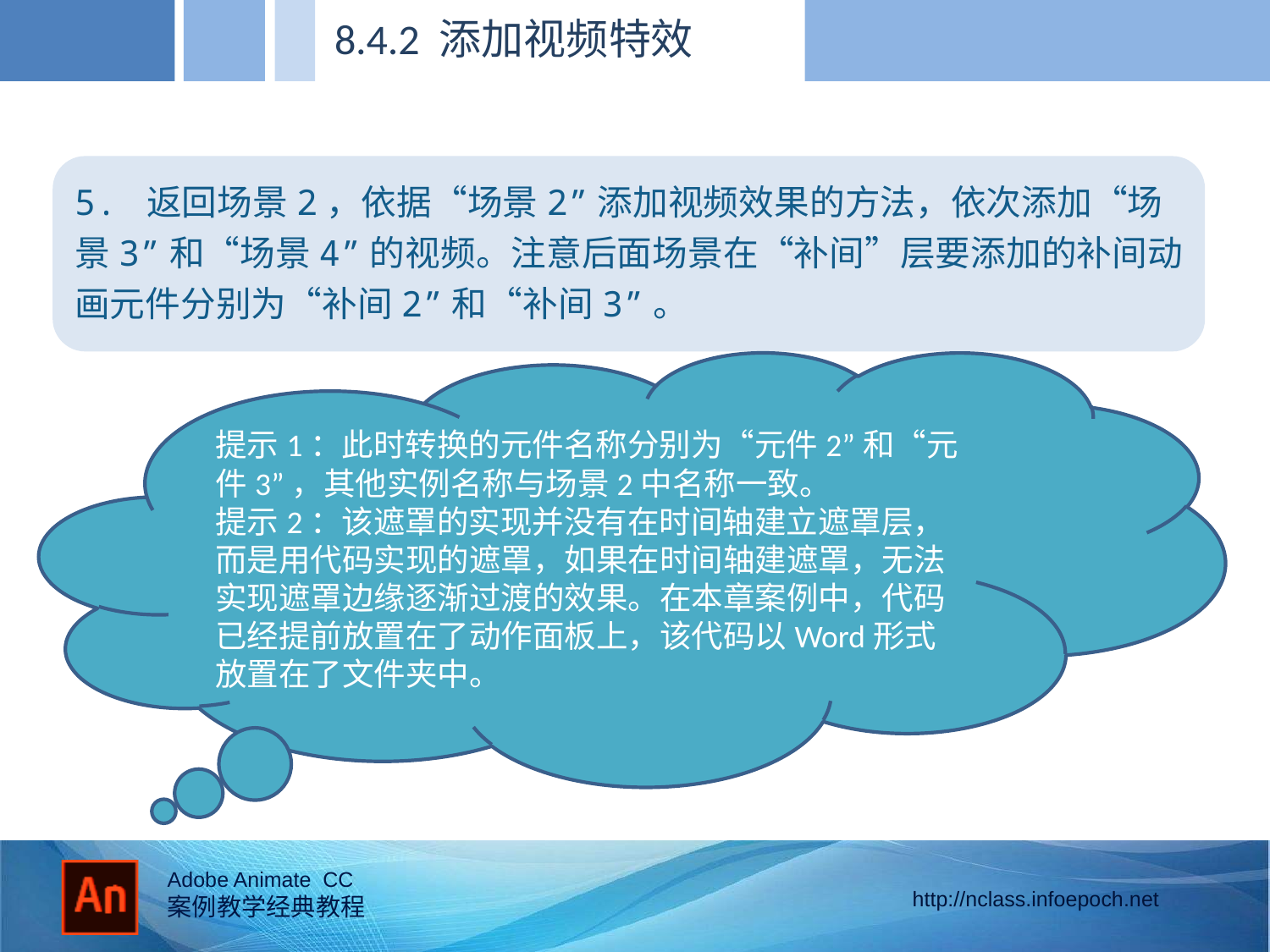

8.4.2 添加视频特效
5. 返回场景2，依据“场景2”添加视频效果的方法，依次添加“场景3”和“场景4”的视频。注意后面场景在“补间”层要添加的补间动画元件分别为“补间2”和“补间3”。
提示1：此时转换的元件名称分别为“元件2”和“元件3”，其他实例名称与场景2中名称一致。
提示2：该遮罩的实现并没有在时间轴建立遮罩层，而是用代码实现的遮罩，如果在时间轴建遮罩，无法实现遮罩边缘逐渐过渡的效果。在本章案例中，代码已经提前放置在了动作面板上，该代码以Word形式放置在了文件夹中。